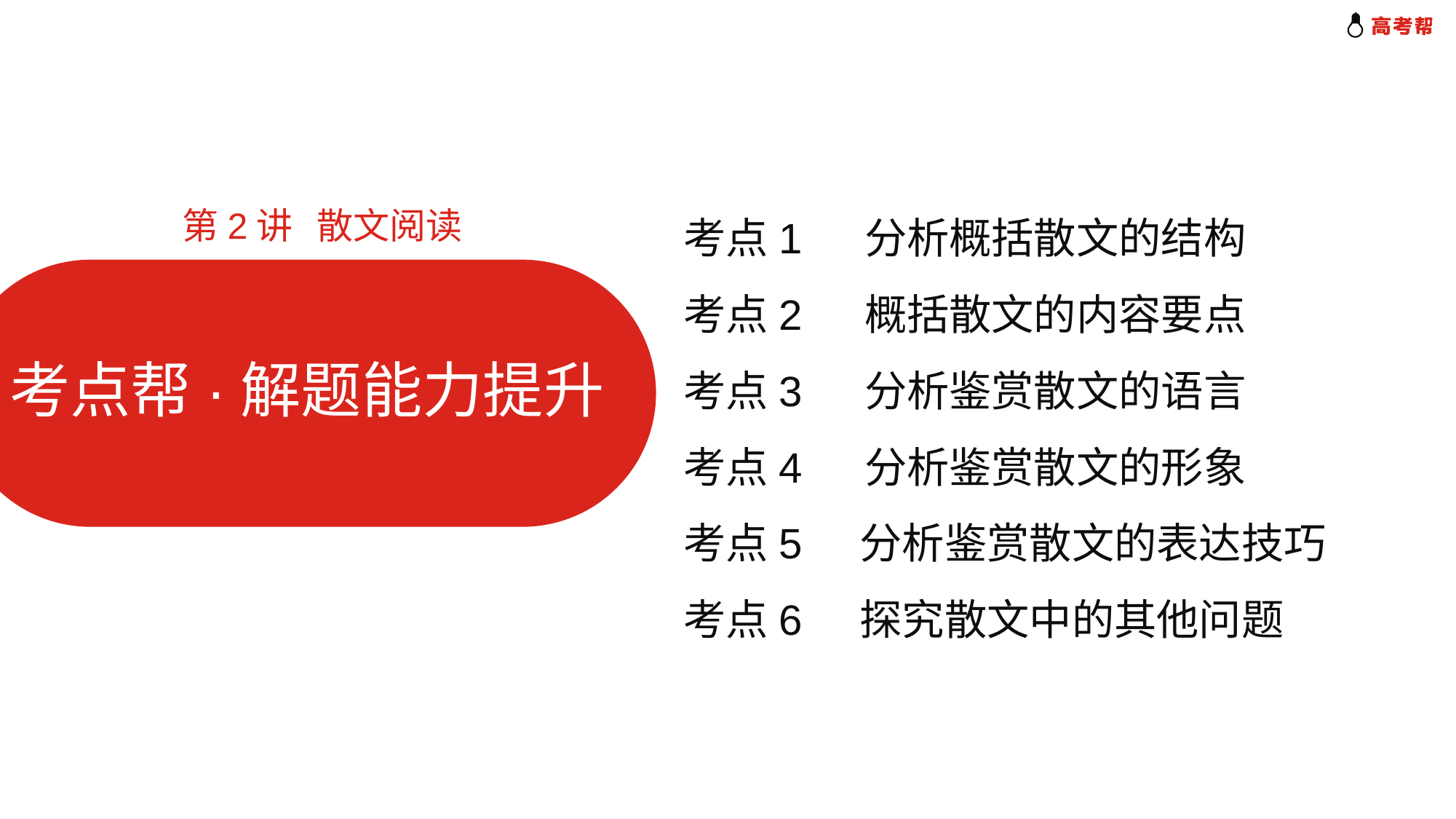

考点1　 分析概括散文的结构
考点2　 概括散文的内容要点
考点3　 分析鉴赏散文的语言
考点4　 分析鉴赏散文的形象
考点5    分析鉴赏散文的表达技巧
考点6    探究散文中的其他问题
第2讲   散文阅读
考点帮·解题能力提升